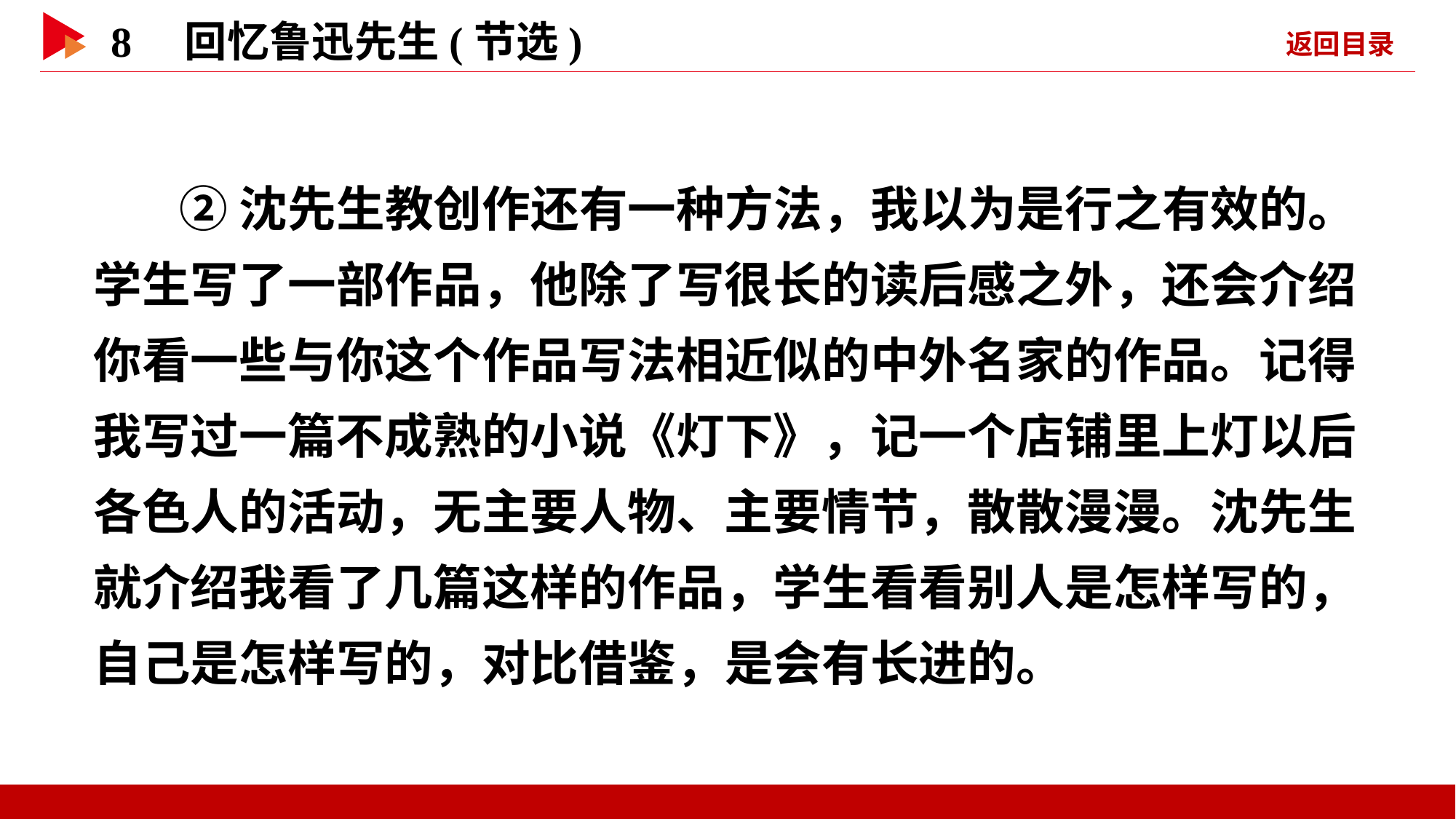

②沈先生教创作还有一种方法，我以为是行之有效的。学生写了一部作品，他除了写很长的读后感之外，还会介绍你看一些与你这个作品写法相近似的中外名家的作品。记得我写过一篇不成熟的小说《灯下》，记一个店铺里上灯以后各色人的活动，无主要人物、主要情节，散散漫漫。沈先生就介绍我看了几篇这样的作品，学生看看别人是怎样写的，自己是怎样写的，对比借鉴，是会有长进的。